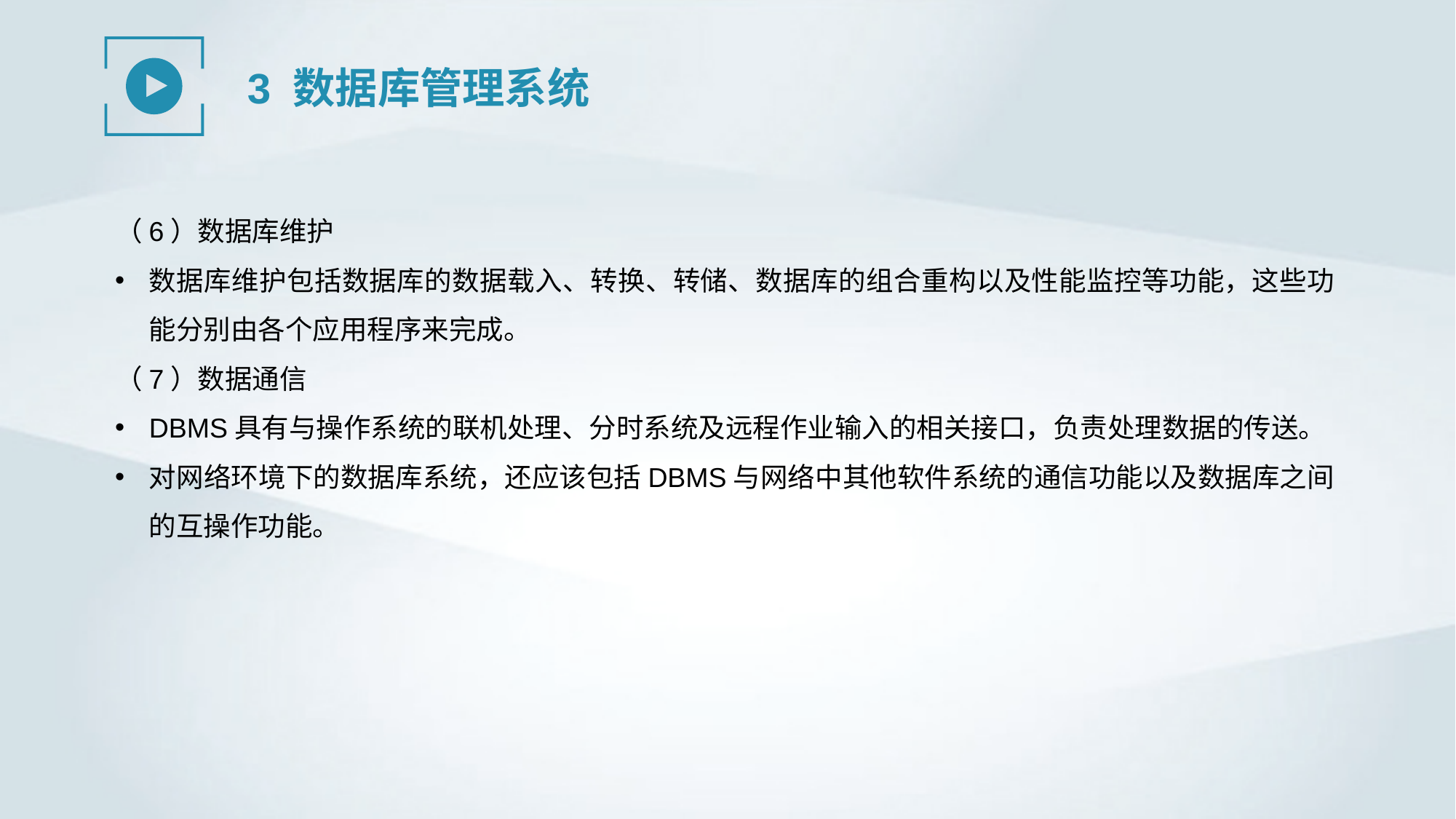

3 数据库管理系统
（6）数据库维护
数据库维护包括数据库的数据载入、转换、转储、数据库的组合重构以及性能监控等功能，这些功能分别由各个应用程序来完成。
（7）数据通信
DBMS具有与操作系统的联机处理、分时系统及远程作业输入的相关接口，负责处理数据的传送。
对网络环境下的数据库系统，还应该包括DBMS与网络中其他软件系统的通信功能以及数据库之间的互操作功能。